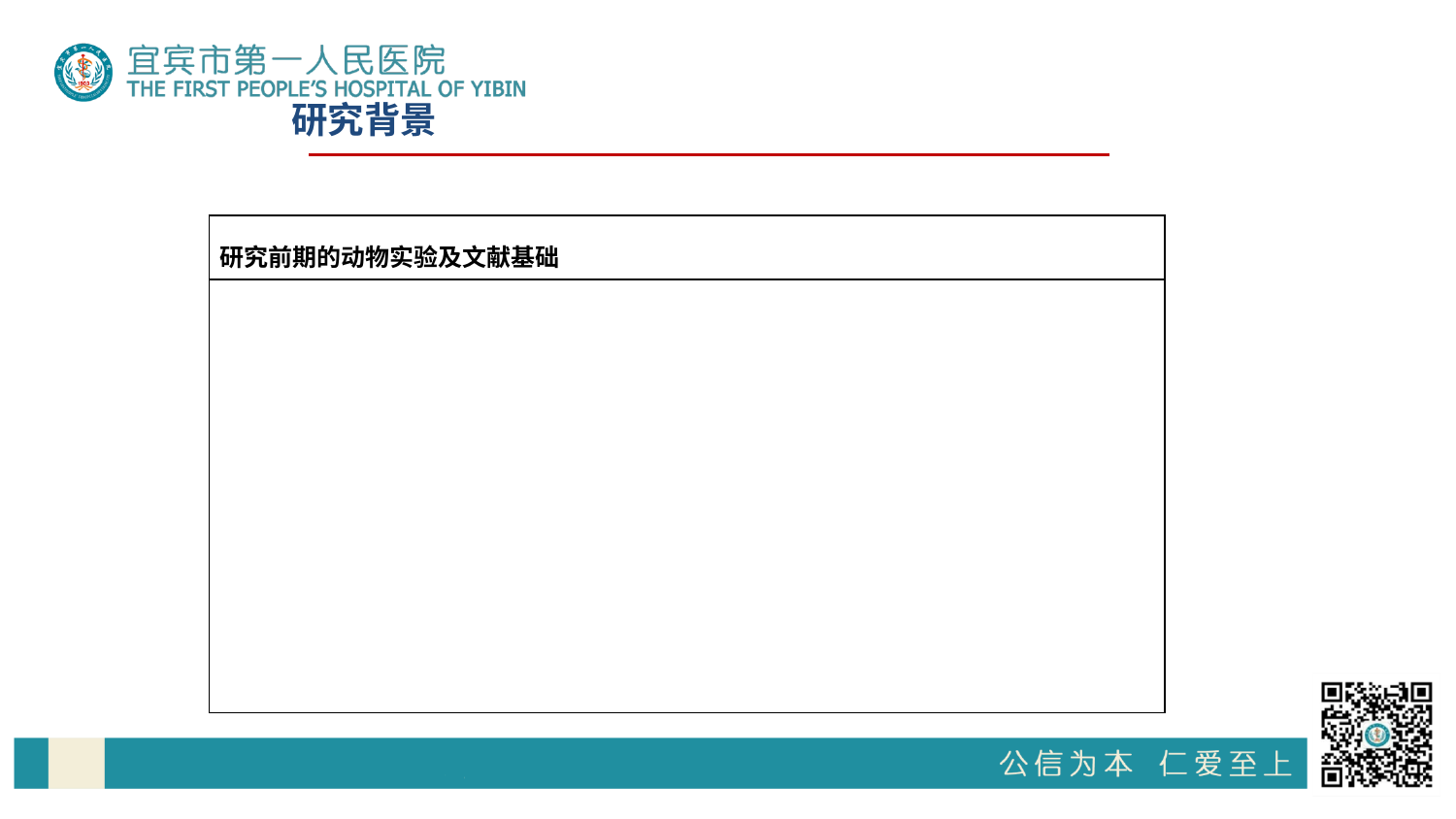

研究背景
| 研究前期的动物实验及文献基础 |
| --- |
|  |
6
6